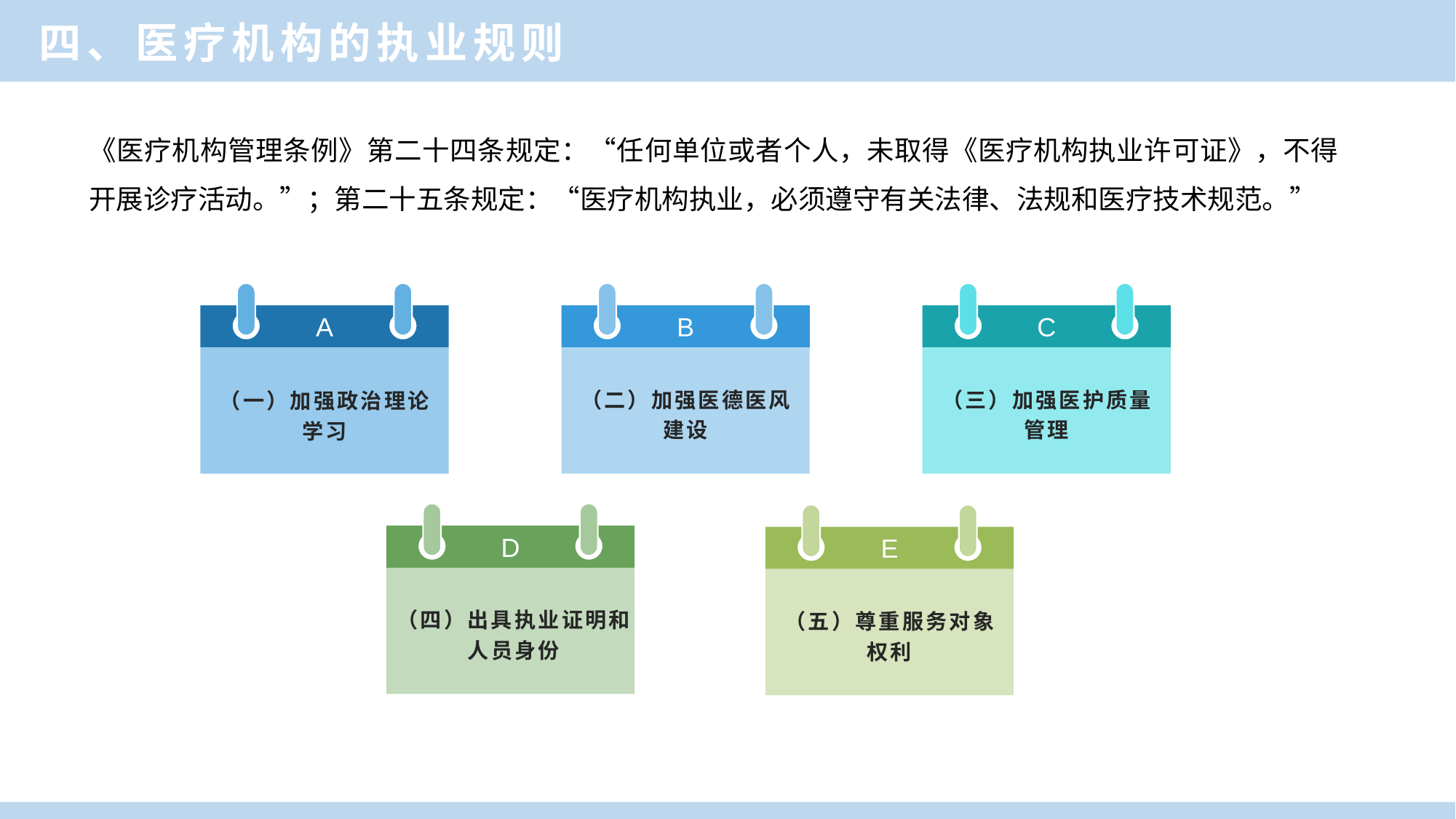

四、医疗机构的执业规则
《医疗机构管理条例》第二十四条规定：“任何单位或者个人，未取得《医疗机构执业许可证》，不得开展诊疗活动。”；第二十五条规定：“医疗机构执业，必须遵守有关法律、法规和医疗技术规范。”

A

（一）加强政治理论
学习

B

（二）加强医德医风
建设

C

（三）加强医护质量
管理

D

（四）出具执业证明和
人员身份

E

（五）尊重服务对象
权利